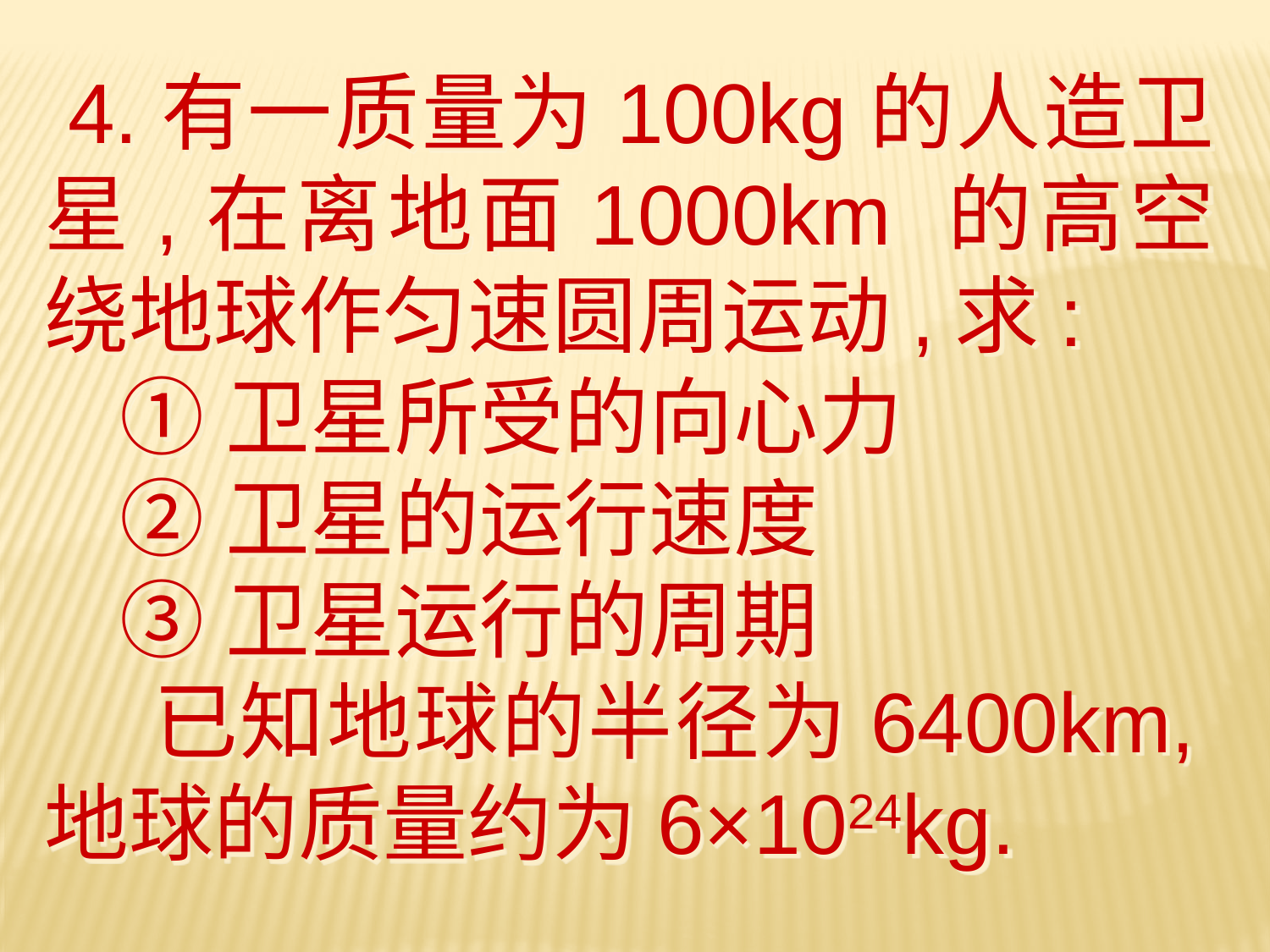

4.有一质量为100kg的人造卫星,在离地面1000km 的高空绕地球作匀速圆周运动,求:
    ①卫星所受的向心力
    ②卫星的运行速度
    ③卫星运行的周期
    已知地球的半径为6400km,地球的质量约为6×1024kg.